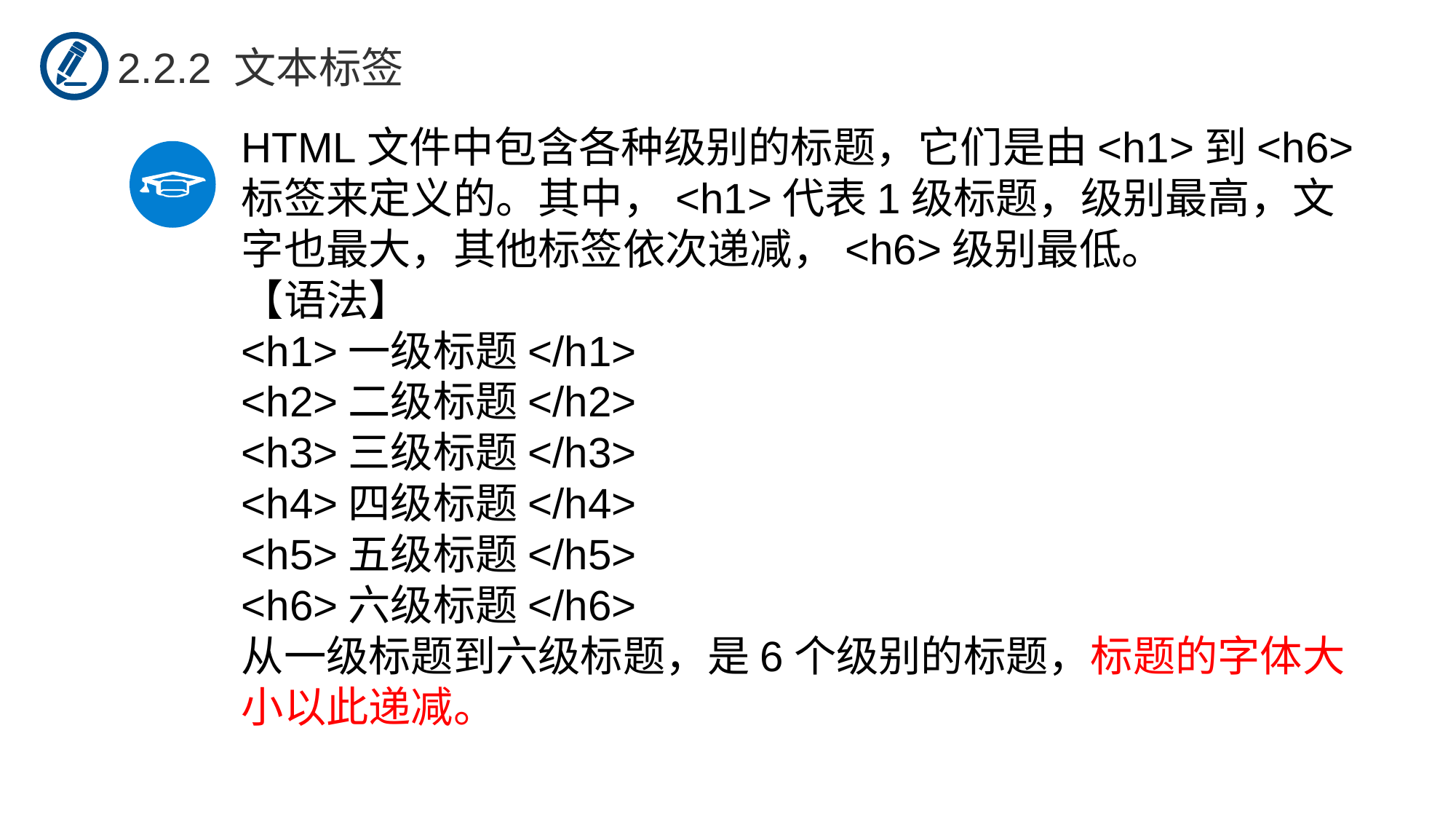

2.2.2 文本标签
HTML文件中包含各种级别的标题，它们是由<h1>到<h6>标签来定义的。其中，<h1>代表1级标题，级别最高，文字也最大，其他标签依次递减，<h6>级别最低。
【语法】
<h1>一级标题</h1>
<h2>二级标题</h2>
<h3>三级标题</h3>
<h4>四级标题</h4>
<h5>五级标题</h5>
<h6>六级标题</h6>
从一级标题到六级标题，是6个级别的标题，标题的字体大小以此递减。